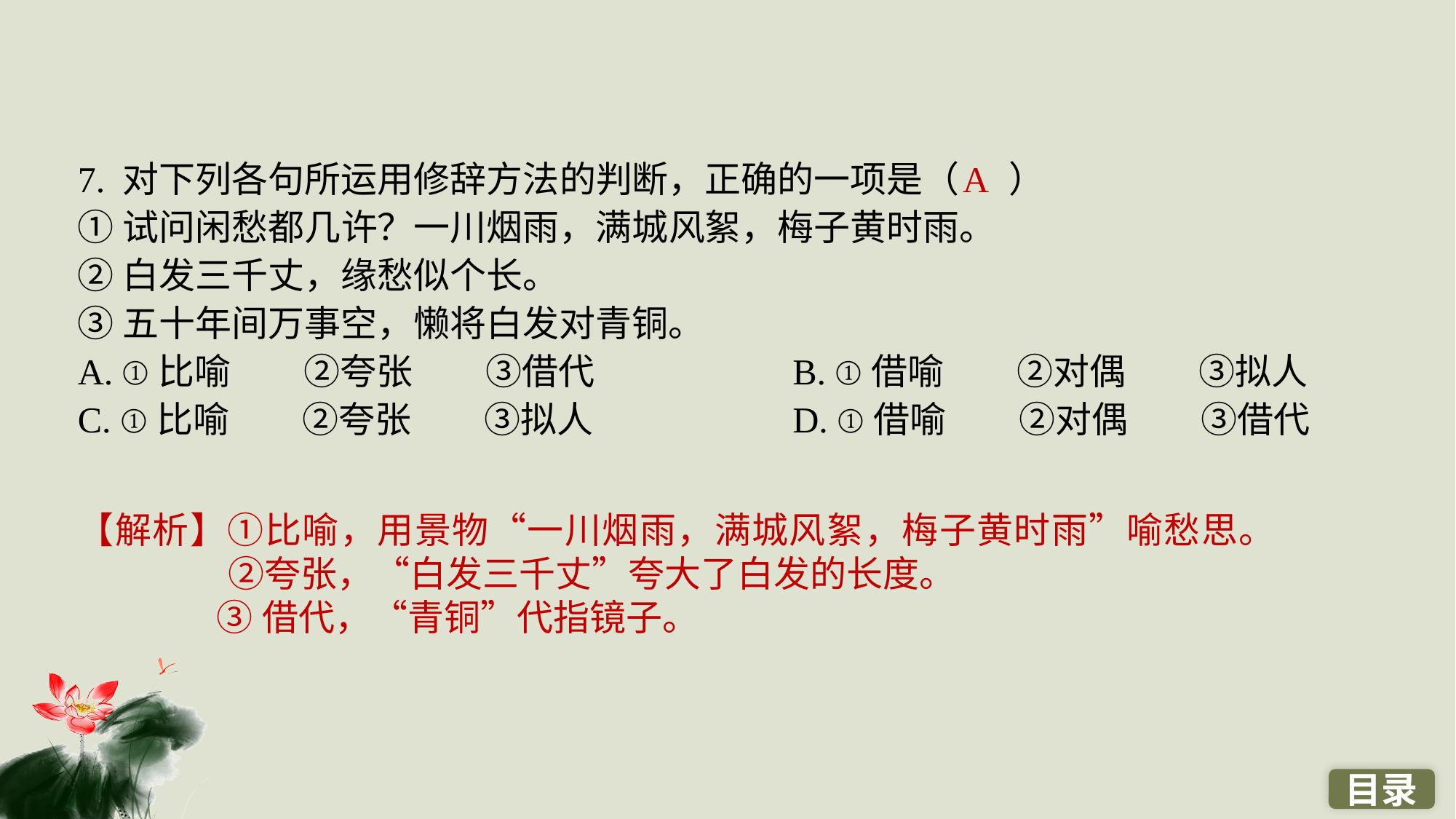

7. 对下列各句所运用修辞方法的判断，正确的一项是（      ）
①试问闲愁都几许？一川烟雨，满城风絮，梅子黄时雨。
②白发三千丈，缘愁似个长。
③五十年间万事空，懒将白发对青铜。
A. ①比喻　　②夸张　　③借代		 B. ①借喻　　②对偶　　③拟人
C. ①比喻　　②夸张　　③拟人		 D. ①借喻　　②对偶　　③借代
A
【解析】①比喻，用景物“一川烟雨，满城风絮，梅子黄时雨”喻愁思。②夸张，“白发三千丈”夸大了白发的长度。
                 ③借代，“青铜”代指镜子。